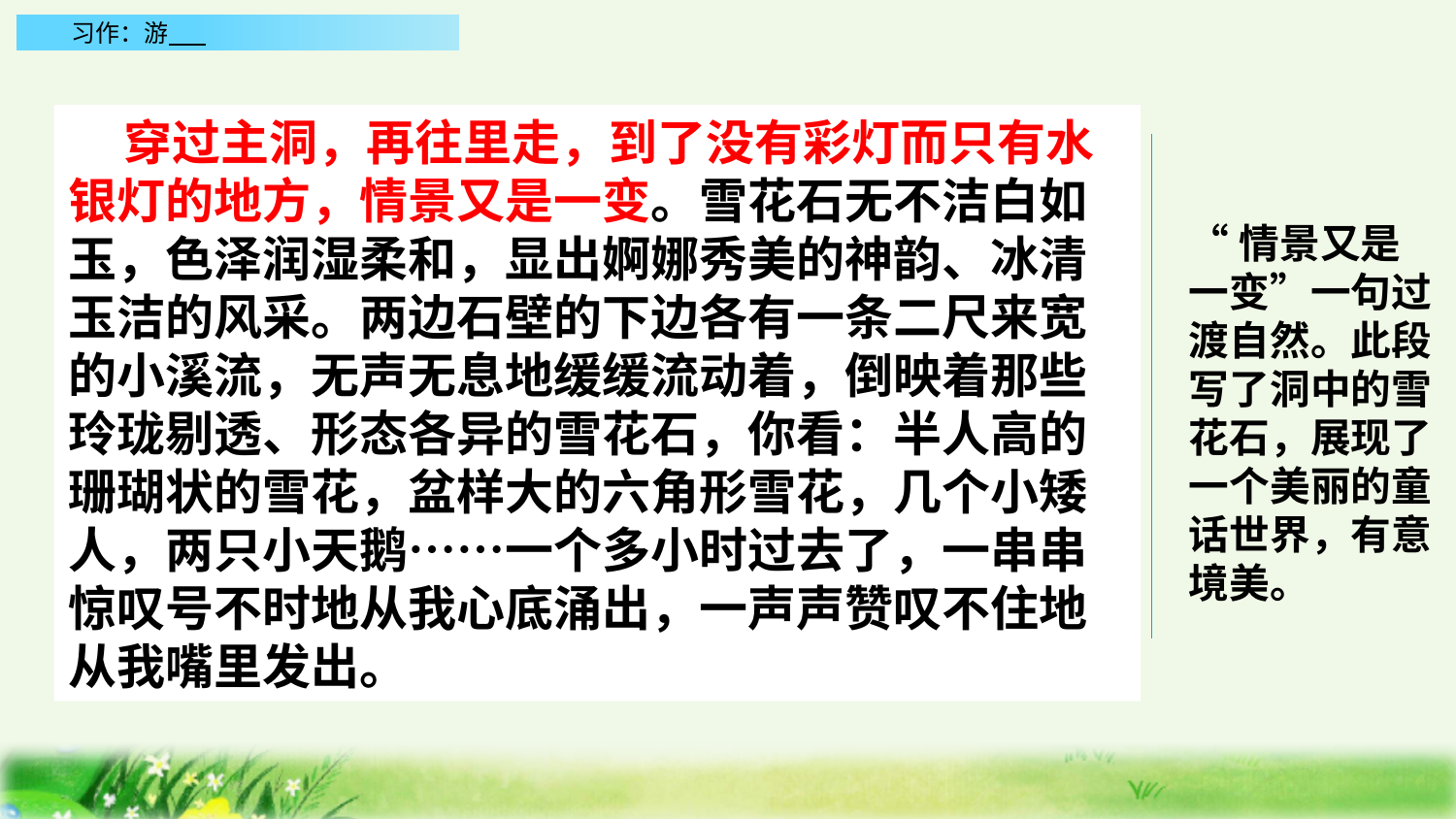

穿过主洞，再往里走，到了没有彩灯而只有水银灯的地方，情景又是一变。雪花石无不洁白如玉，色泽润湿柔和，显出婀娜秀美的神韵、冰清玉洁的风采。两边石壁的下边各有一条二尺来宽的小溪流，无声无息地缓缓流动着，倒映着那些玲珑剔透、形态各异的雪花石，你看：半人高的珊瑚状的雪花，盆样大的六角形雪花，几个小矮人，两只小天鹅……一个多小时过去了，一串串惊叹号不时地从我心底涌出，一声声赞叹不住地从我嘴里发出。
“情景又是一变”一句过渡自然。此段写了洞中的雪 花石，展现了一个美丽的童话世界，有意境美。